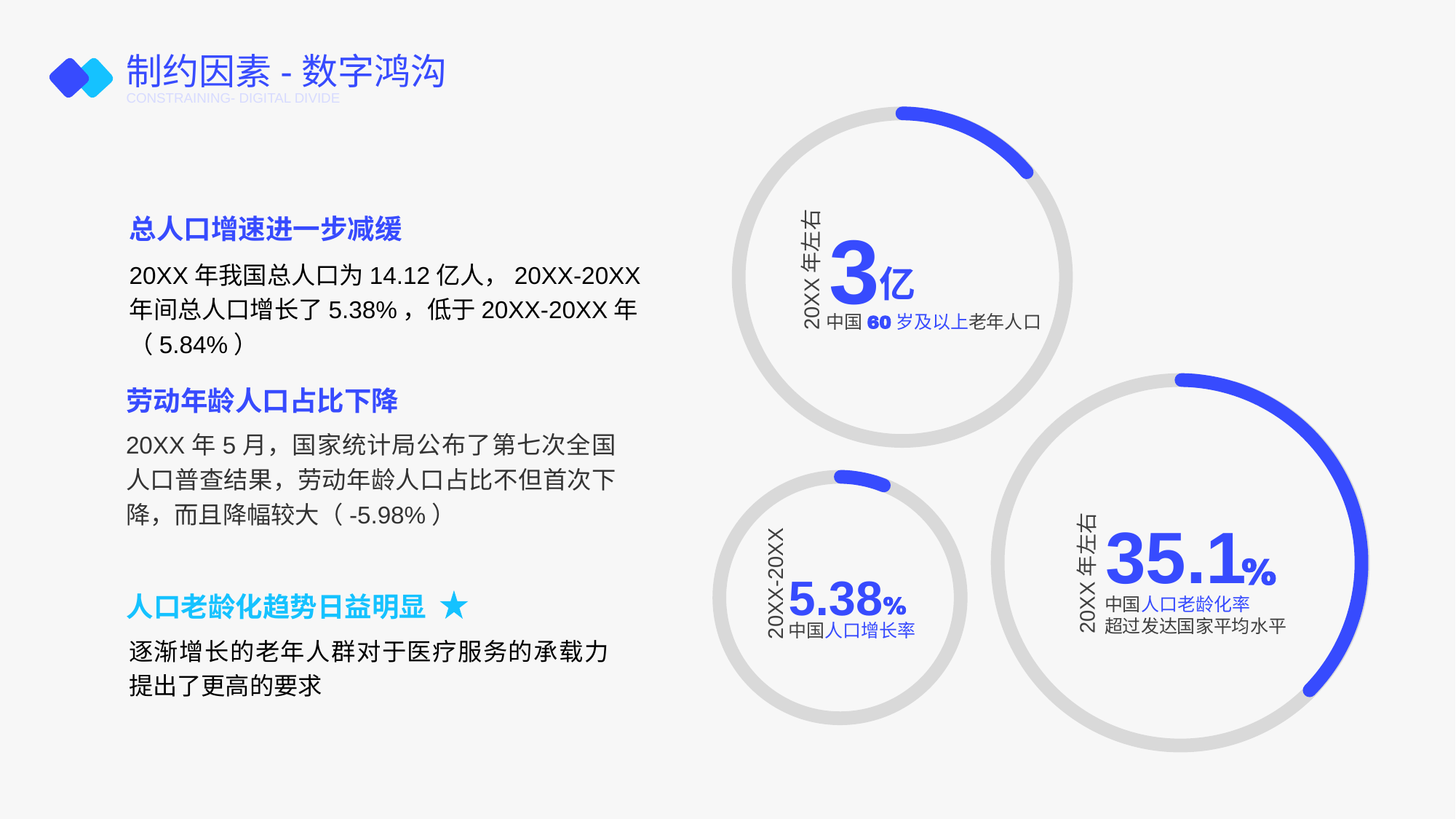

# 制约因素-数字鸿沟
CONSTRAINING- DIGITAL DIVIDE

总人口增速进一步减缓
3
20XX年左右
20XX年我国总人口为14.12亿人，20XX-20XX年间总人口增长了5.38%，低于20XX-20XX年（5.84%）
亿
中国60岁及以上老年人口

劳动年龄人口占比下降
20XX年5月，国家统计局公布了第七次全国人口普查结果，劳动年龄人口占比不但首次下降，而且降幅较大（-5.98%）

35.1
20XX年左右
20XX-20XX
%
5.38
%
人口老龄化趋势日益明显

中国人口老龄化率
超过发达国家平均水平
中国人口增长率
逐渐增长的老年人群对于医疗服务的承载力提出了更高的要求